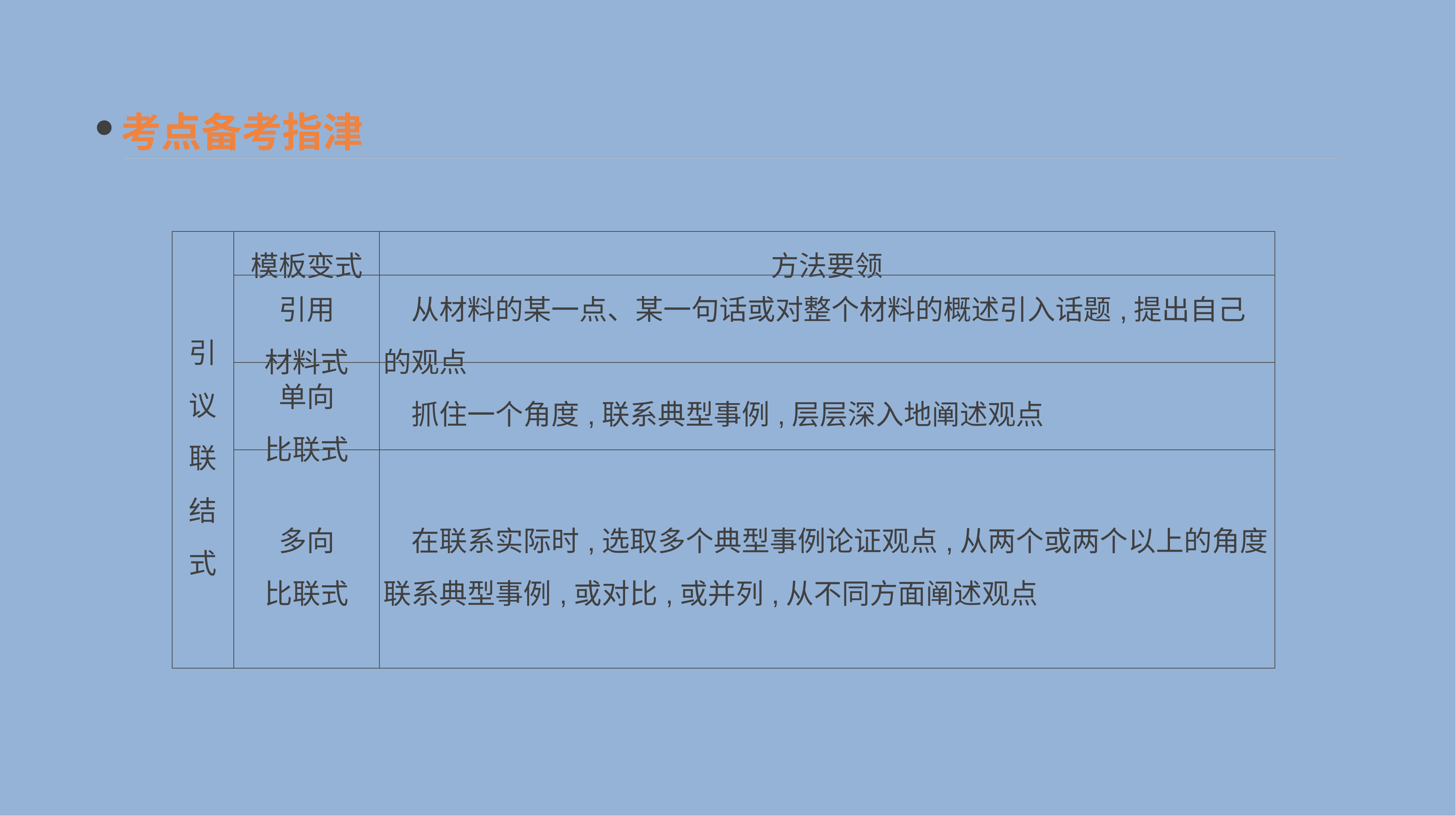

考点备考指津

| 引 议 联 结 式 | 模板变式 | 方法要领 |
| --- | --- | --- |
|  | 引用 材料式 | 从材料的某一点、某一句话或对整个材料的概述引入话题,提出自己的观点 |
|  | 单向 比联式 | 抓住一个角度,联系典型事例,层层深入地阐述观点 |
|  | 多向 比联式 | 在联系实际时,选取多个典型事例论证观点,从两个或两个以上的角度联系典型事例,或对比,或并列,从不同方面阐述观点 |